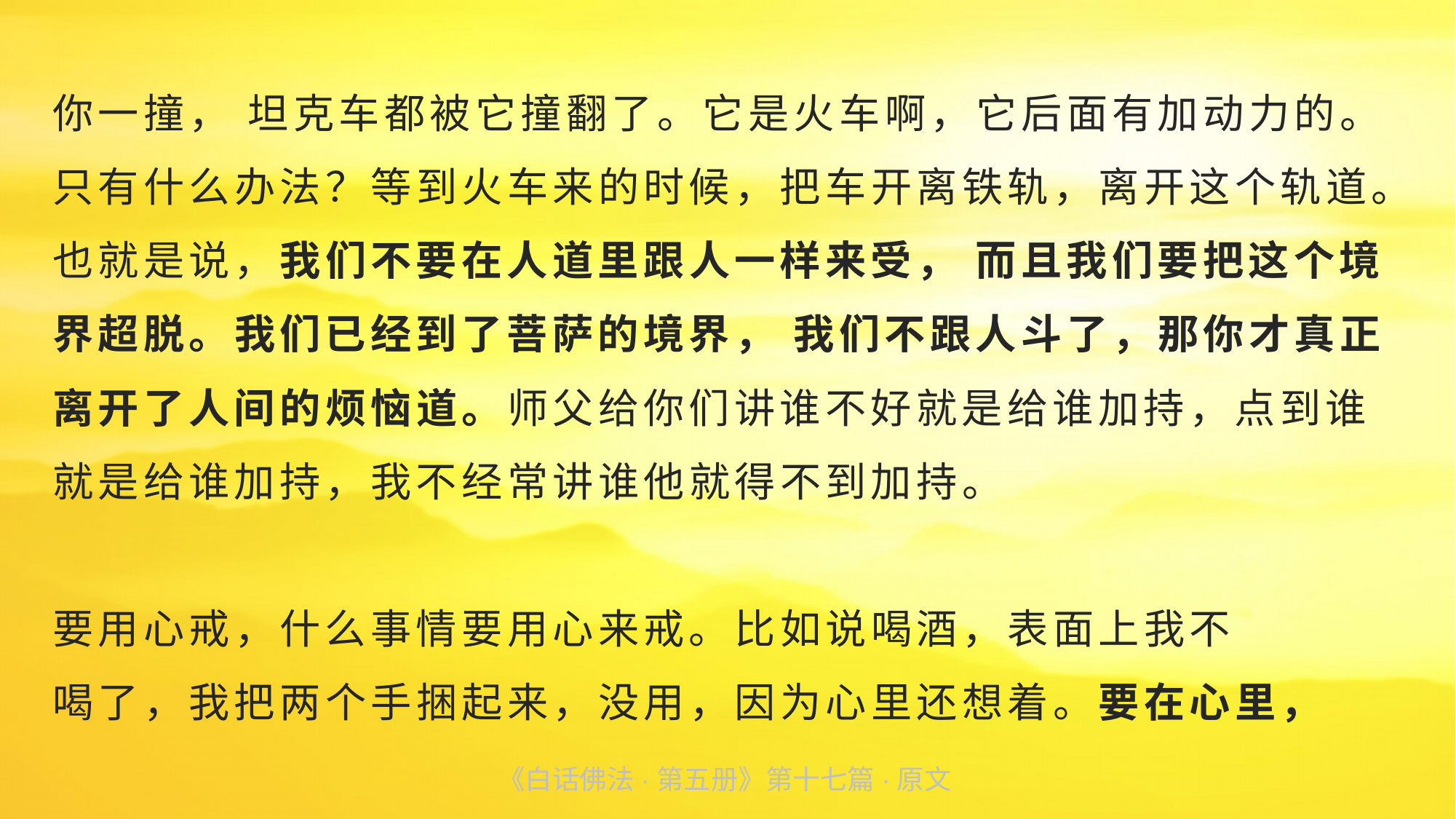

你一撞， 坦克车都被它撞翻了。它是火车啊，它后面有加动力的。只有什么办法？等到火车来的时候，把车开离铁轨，离开这个轨道。也就是说，我们不要在人道里跟人一样来受， 而且我们要把这个境界超脱。我们已经到了菩萨的境界， 我们不跟人斗了，那你才真正离开了人间的烦恼道。师父给你们讲谁不好就是给谁加持，点到谁就是给谁加持，我不经常讲谁他就得不到加持。

要用心戒，什么事情要用心来戒。比如说喝酒，表面上我不
喝了，我把两个手捆起来，没用，因为心里还想着。要在心里，
《白话佛法·第五册》第十七篇·原文